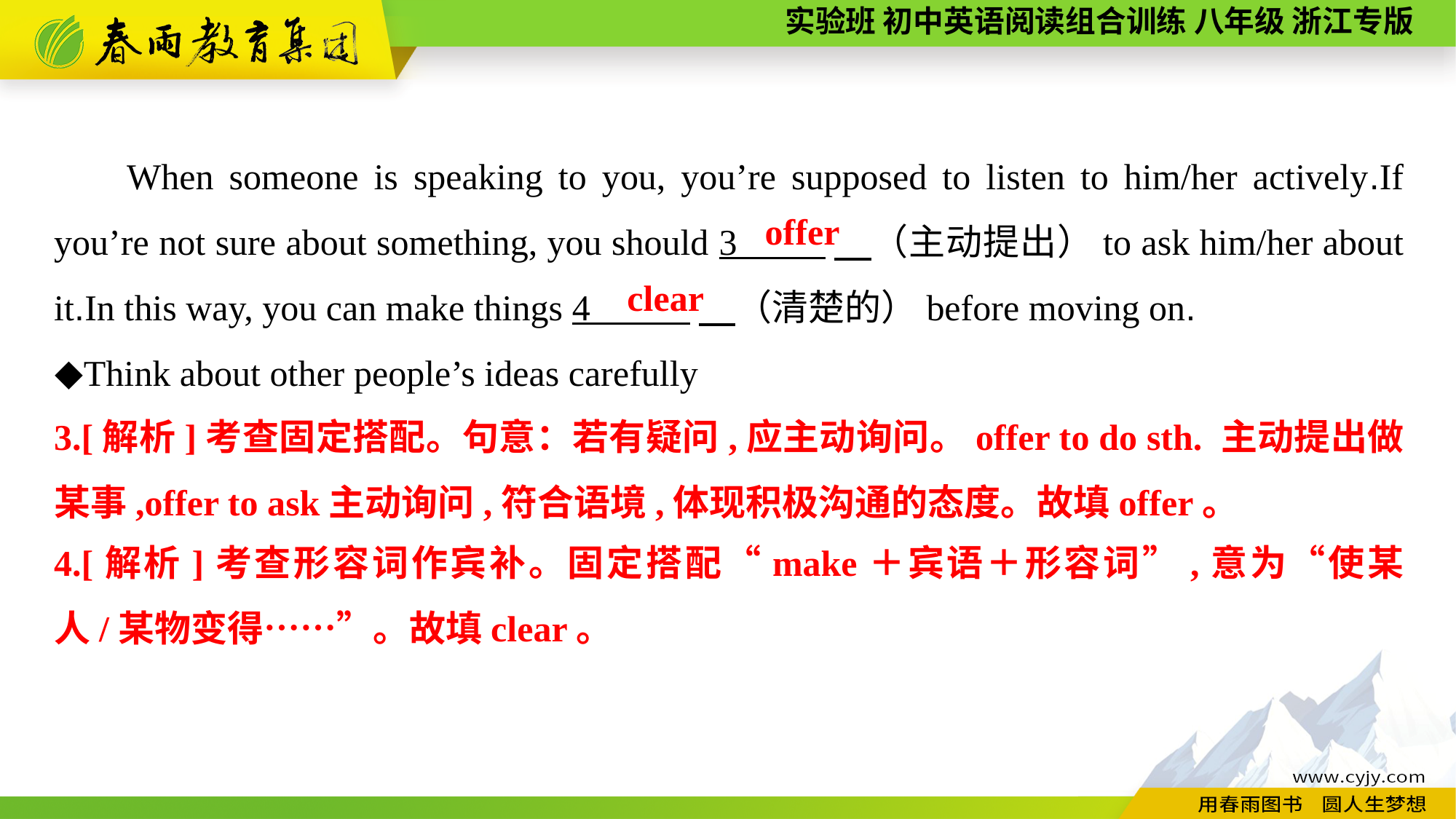

When someone is speaking to you, you’re supposed to listen to him/her actively.If you’re not sure about something, you should 3         　（主动提出）to ask him/her about it.In this way, you can make things 4           　（清楚的）before moving on.
◆Think about other people’s ideas carefully
offer
clear
3.[解析]考查固定搭配。句意：若有疑问,应主动询问。offer to do sth. 主动提出做某事,offer to ask主动询问,符合语境,体现积极沟通的态度。故填offer。
4.[解析]考查形容词作宾补。固定搭配“make＋宾语＋形容词”,意为“使某人/某物变得……”。故填clear。